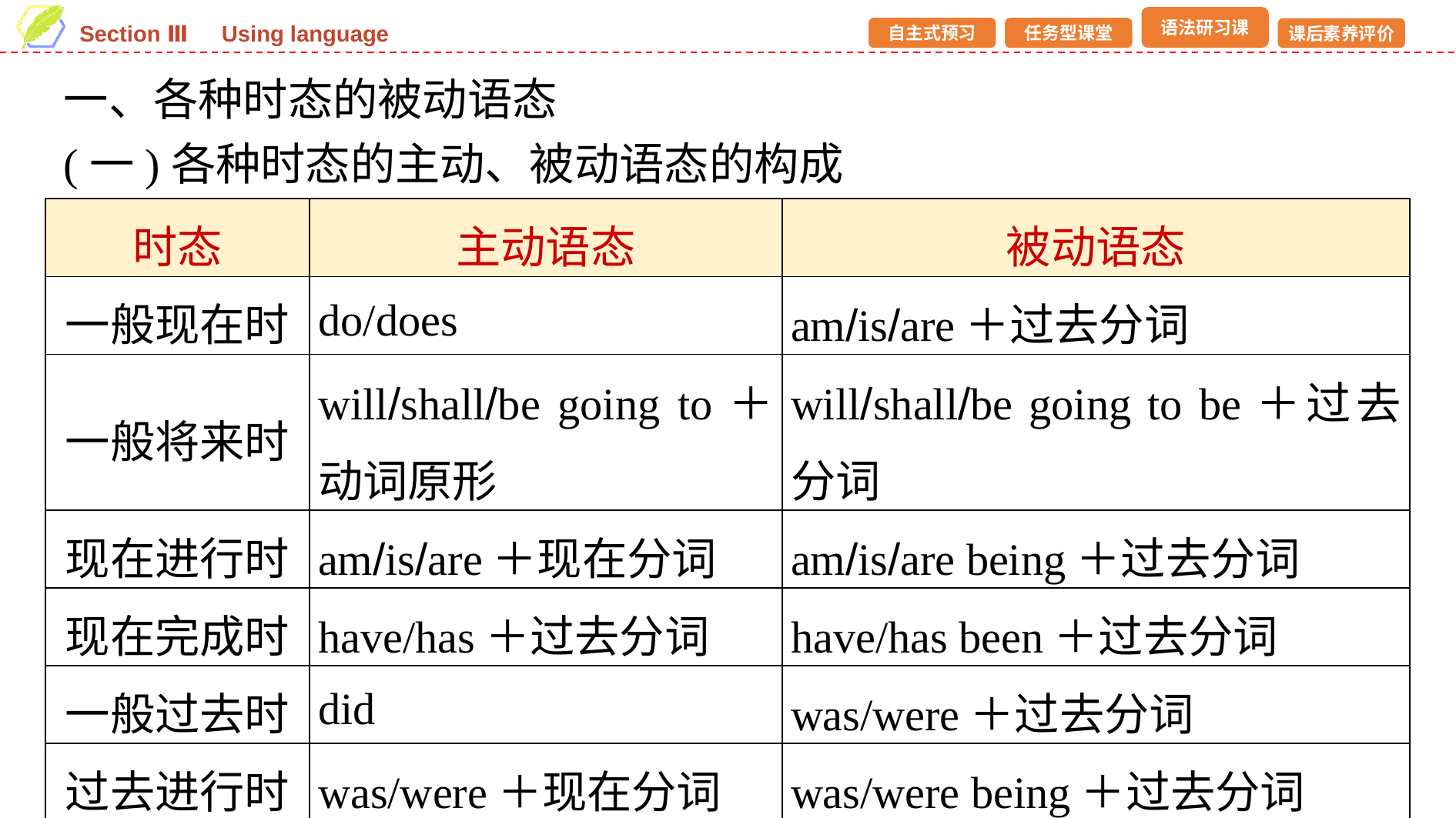

一、各种时态的被动语态
(一)各种时态的主动、被动语态的构成
| 时态 | 主动语态 | 被动语态 |
| --- | --- | --- |
| 一般现在时 | do/does | am/is/are＋过去分词 |
| 一般将来时 | will/shall/be going to＋动词原形 | will/shall/be going to be＋过去分词 |
| 现在进行时 | am/is/are＋现在分词 | am/is/are being＋过去分词 |
| 现在完成时 | have/has＋过去分词 | have/has been＋过去分词 |
| 一般过去时 | did | was/were＋过去分词 |
| 过去进行时 | was/were＋现在分词 | was/were being＋过去分词 |
| 过去完成时 | had＋过去分词 | had been＋过去分词 |